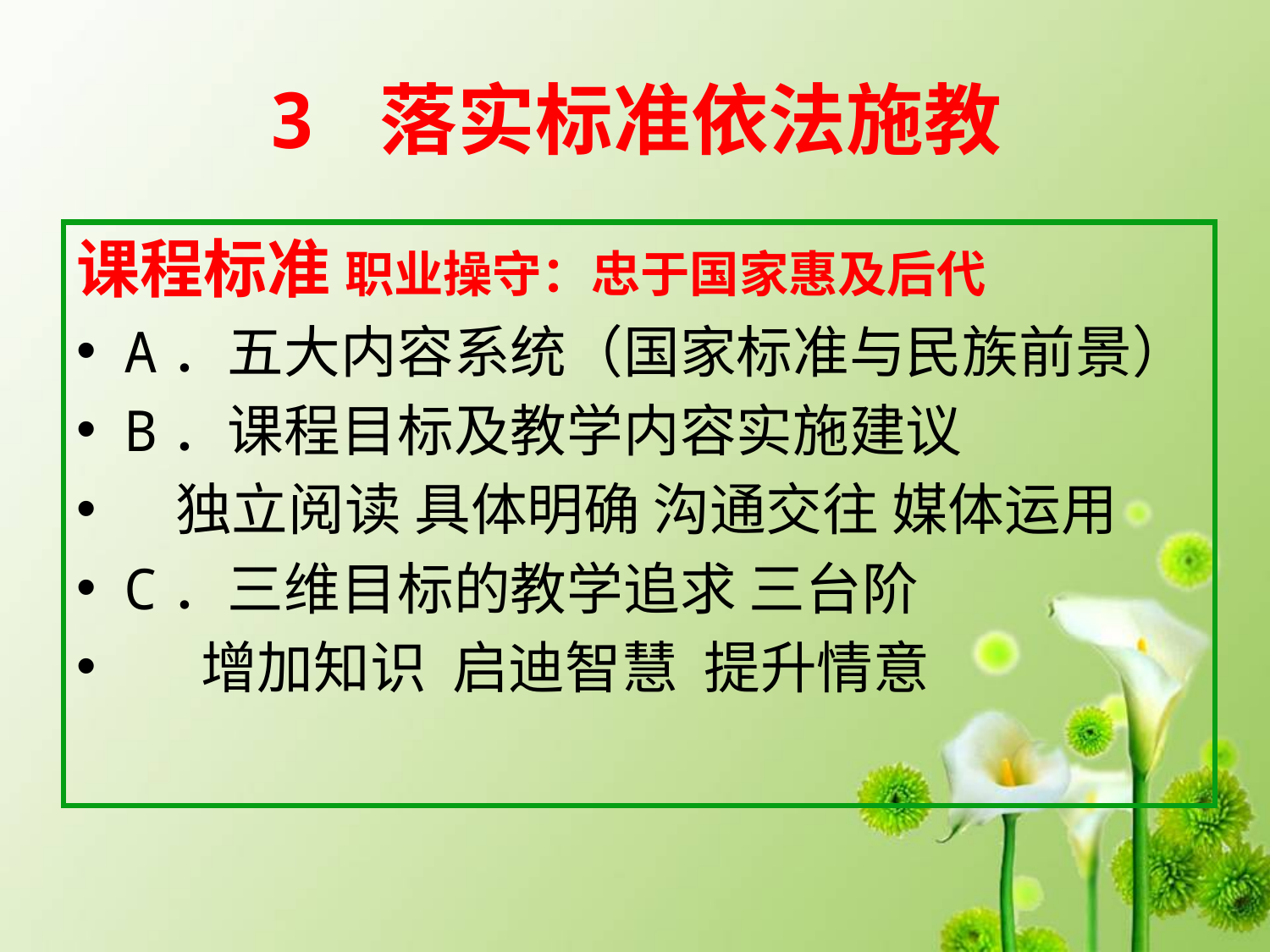

# 3 落实标准依法施教
课程标准 职业操守：忠于国家惠及后代
A．五大内容系统（国家标准与民族前景）
B．课程目标及教学内容实施建议
   独立阅读 具体明确 沟通交往 媒体运用
C．三维目标的教学追求 三台阶
     增加知识  启迪智慧  提升情意